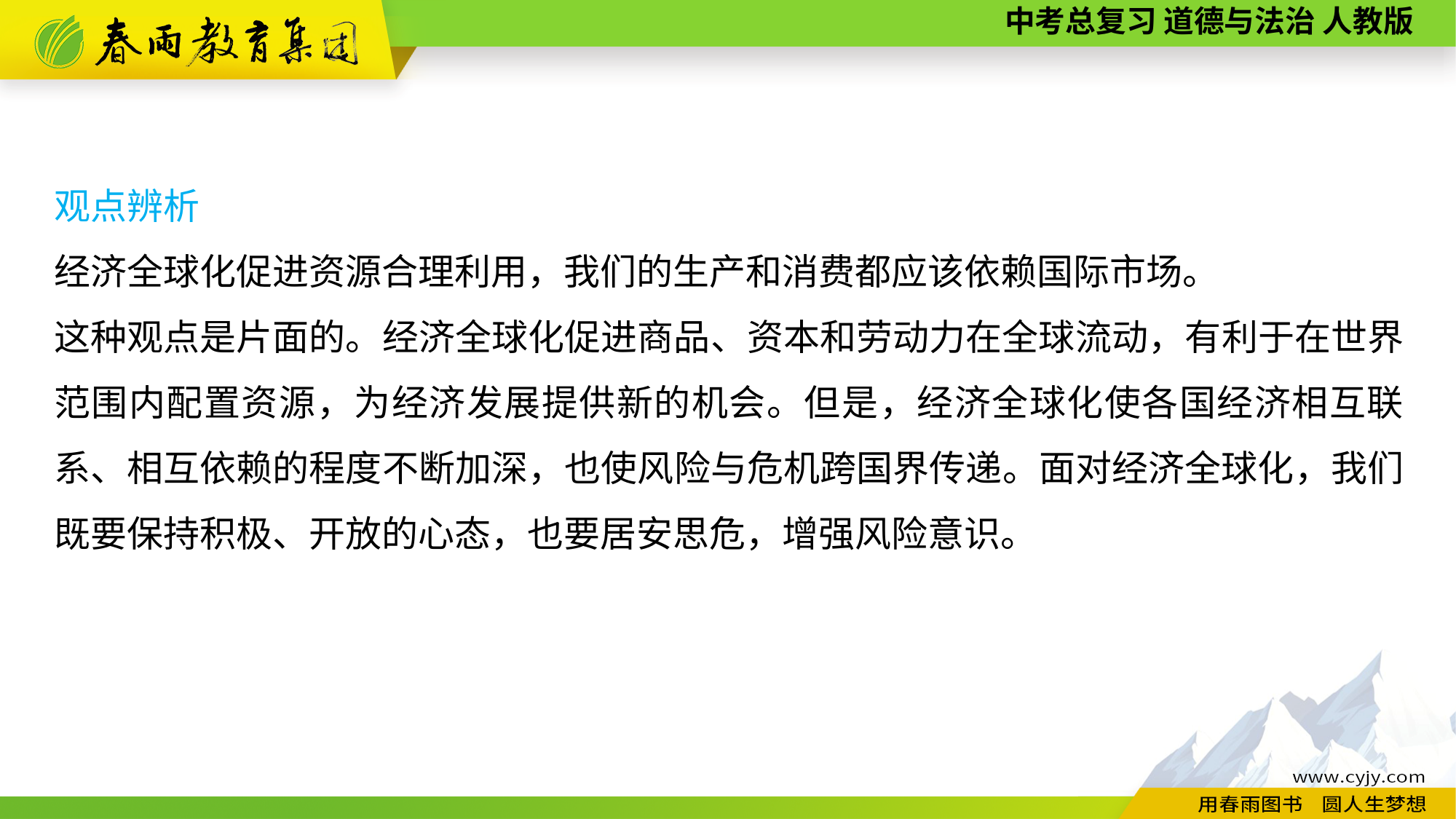

观点辨析
经济全球化促进资源合理利用，我们的生产和消费都应该依赖国际市场。
这种观点是片面的。经济全球化促进商品、资本和劳动力在全球流动，有利于在世界范围内配置资源，为经济发展提供新的机会。但是，经济全球化使各国经济相互联系、相互依赖的程度不断加深，也使风险与危机跨国界传递。面对经济全球化，我们既要保持积极、开放的心态，也要居安思危，增强风险意识。